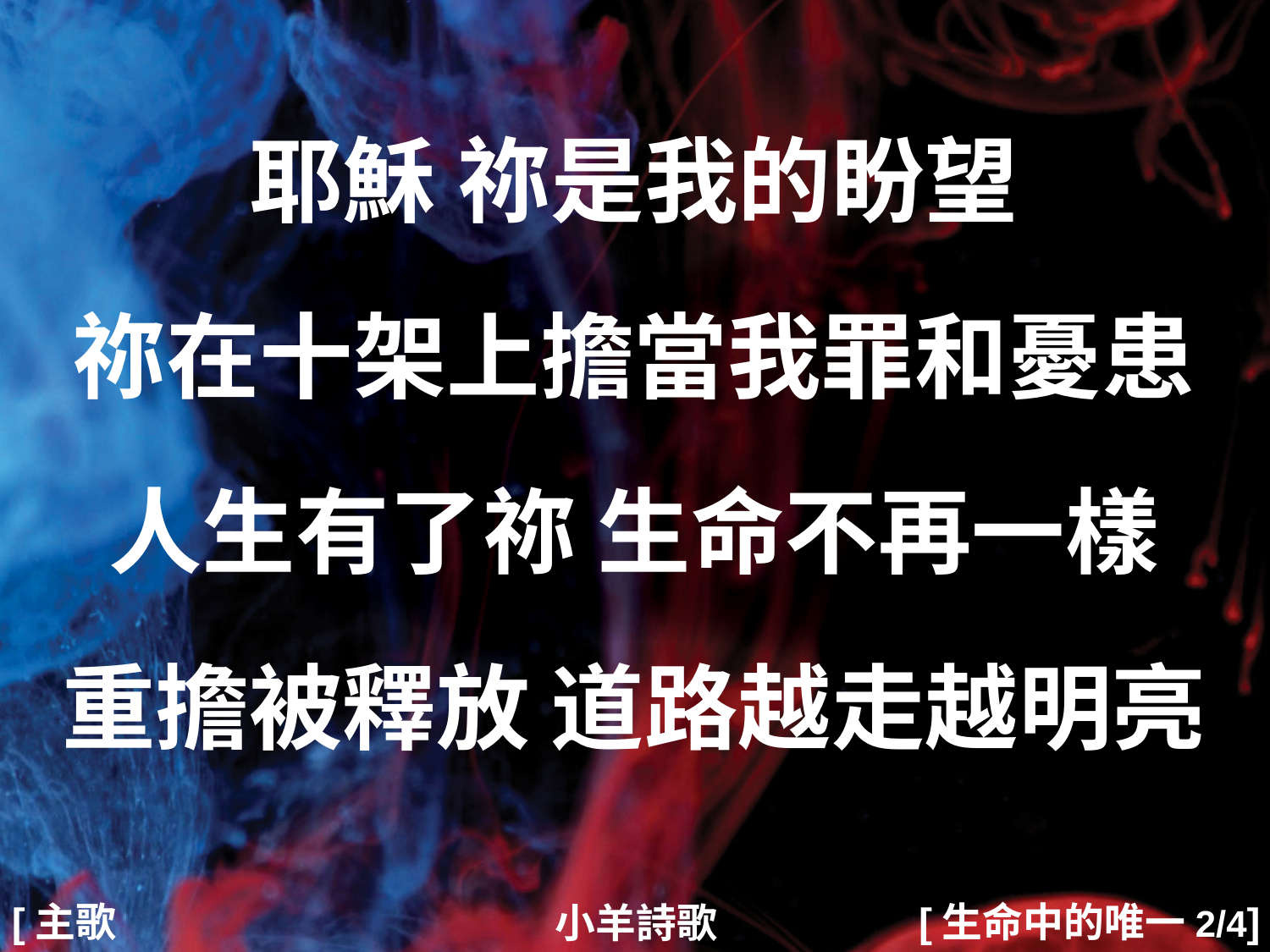

耶穌 祢是我的盼望

祢在十架上擔當我罪和憂患

人生有了祢 生命不再一樣

重擔被釋放 道路越走越明亮

#

[主歌2]
[生命中的唯一2/4]
小羊詩歌